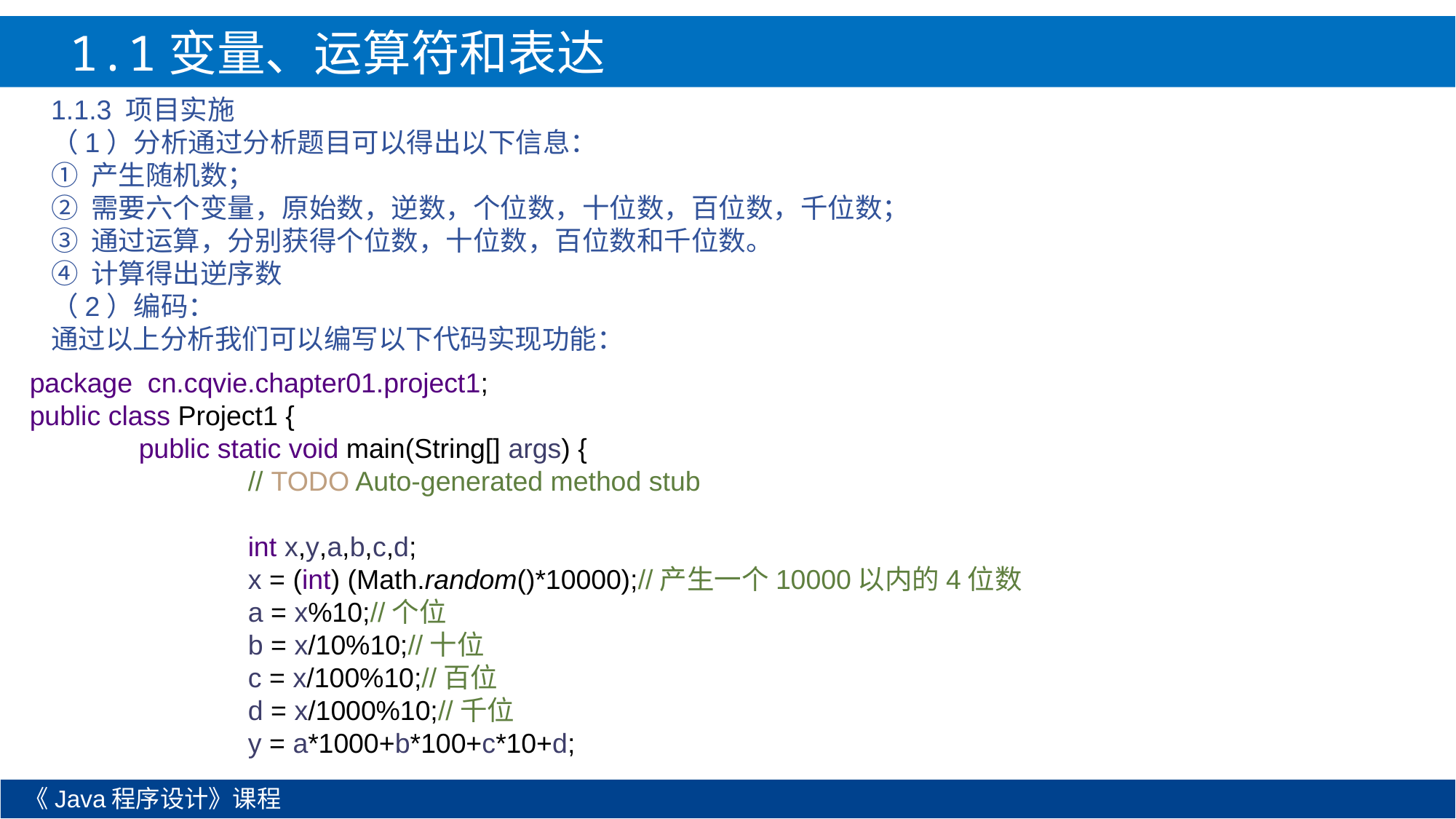

1.1变量、运算符和表达式
1.1.3 项目实施
（1）分析通过分析题目可以得出以下信息：
① 产生随机数；
② 需要六个变量，原始数，逆数，个位数，十位数，百位数，千位数；
③ 通过运算，分别获得个位数，十位数，百位数和千位数。
④ 计算得出逆序数
（2）编码：
通过以上分析我们可以编写以下代码实现功能：
package  cn.cqvie.chapter01.project1;
public class Project1 {
	public static void main(String[] args) {
		// TODO Auto-generated method stub

		int x,y,a,b,c,d;
		x = (int) (Math.random()*10000);//产生一个10000以内的4位数
		a = x%10;//个位
		b = x/10%10;//十位
		c = x/100%10;//百位
		d = x/1000%10;//千位
		y = a*1000+b*100+c*10+d;

《Java程序设计》课程